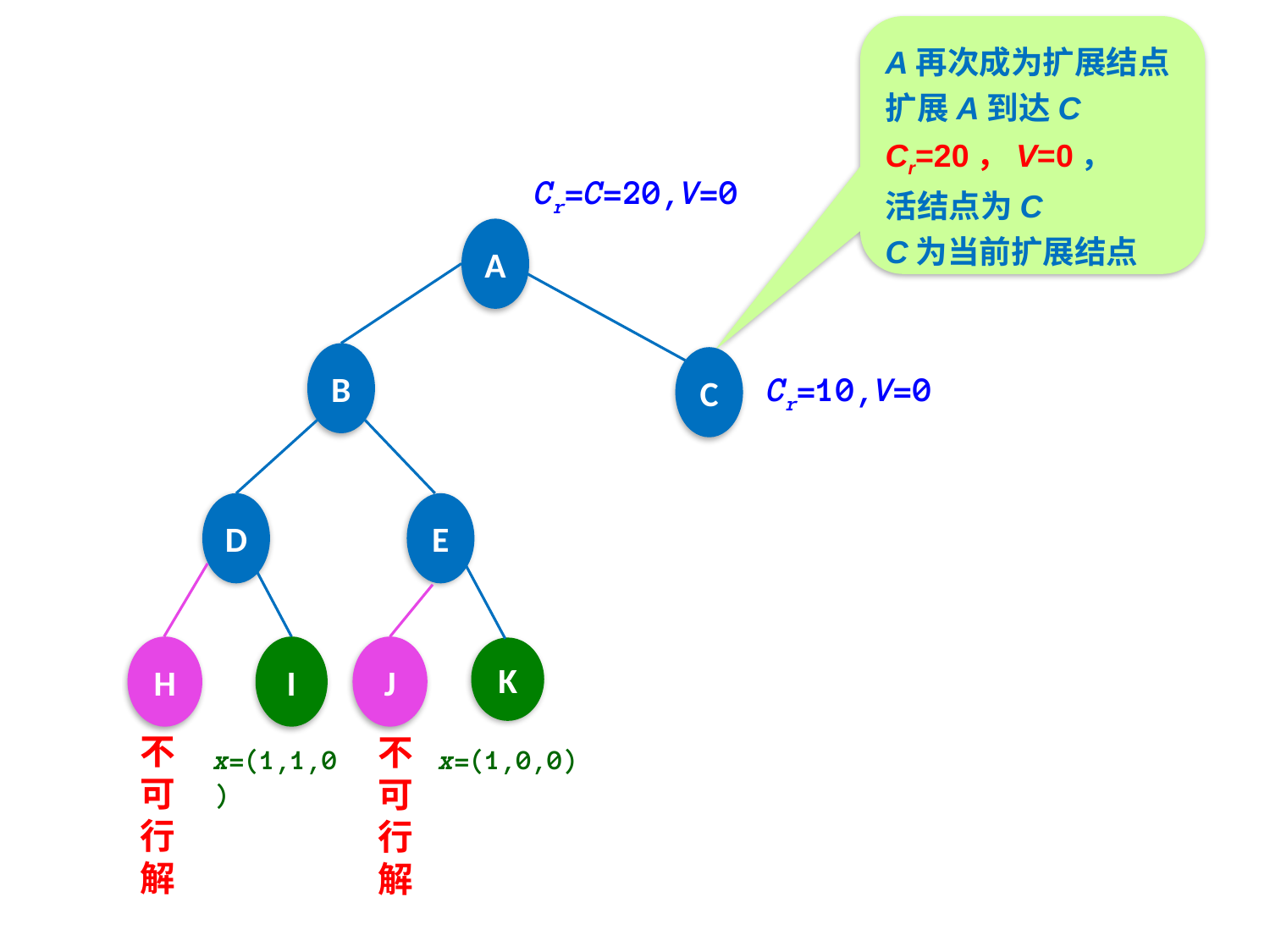

A再次成为扩展结点
扩展A到达C
Cr=20，V=0，
活结点为C
C为当前扩展结点
Cr=C=20,V=0
A
B
C
Cr=10,V=0
D
E
I
H
J
K
不可行解
不可行解
x=(1,1,0)
x=(1,0,0)